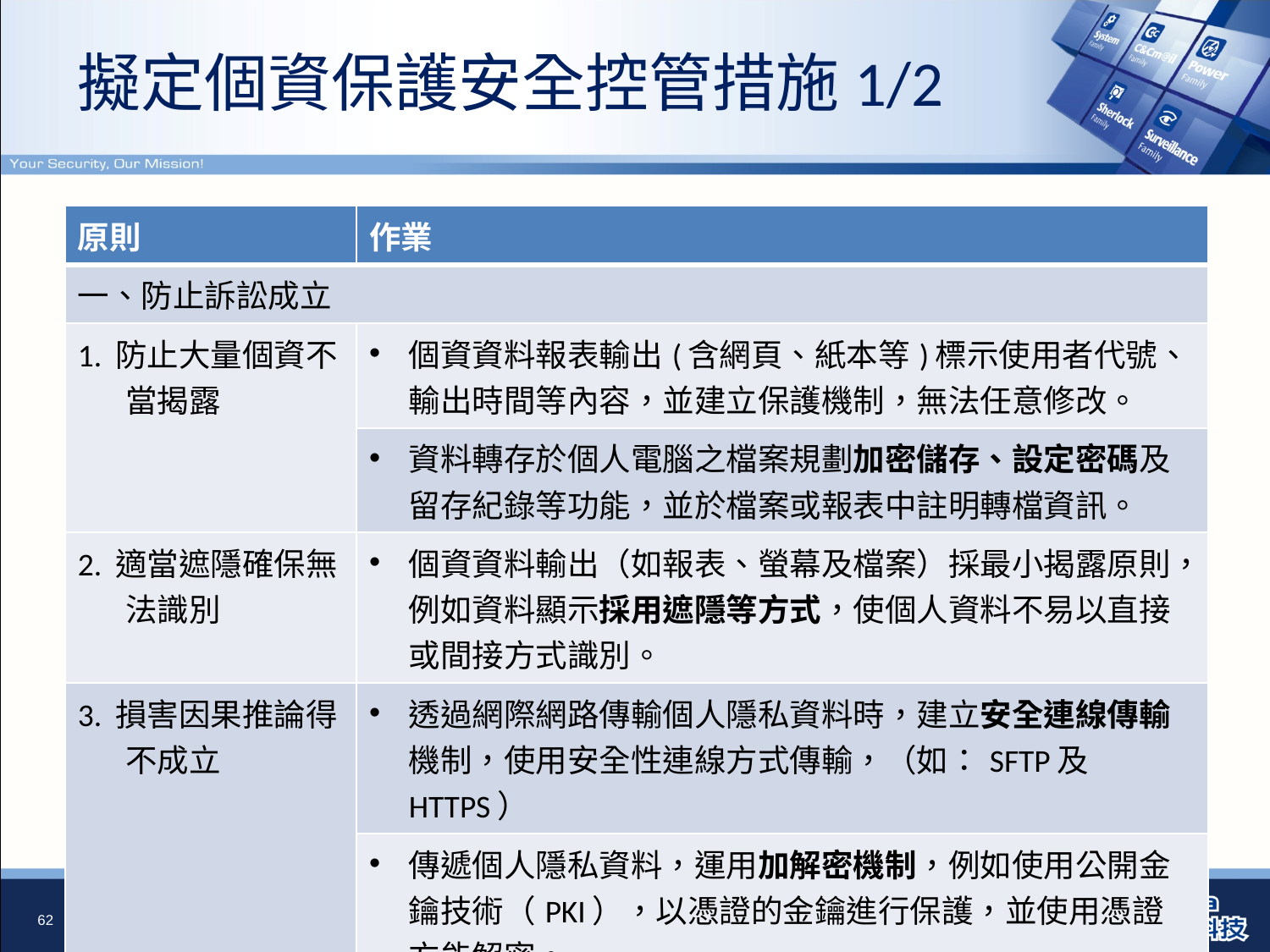

擬定個資保護安全控管措施1/2
| 原則 | 作業 |
| --- | --- |
| 一、防止訴訟成立 |  |
| 1. 防止大量個資不當揭露 | 個資資料報表輸出(含網頁、紙本等)標示使用者代號、輸出時間等內容，並建立保護機制，無法任意修改。 |
|  | 資料轉存於個人電腦之檔案規劃加密儲存、設定密碼及留存紀錄等功能，並於檔案或報表中註明轉檔資訊。 |
| 2. 適當遮隱確保無法識別 | 個資資料輸出（如報表、螢幕及檔案）採最小揭露原則，例如資料顯示採用遮隱等方式，使個人資料不易以直接或間接方式識別。 |
| 3. 損害因果推論得不成立 | 透過網際網路傳輸個人隱私資料時，建立安全連線傳輸機制，使用安全性連線方式傳輸，（如：SFTP及HTTPS） |
|  | 傳遞個人隱私資料，運用加解密機制，例如使用公開金鑰技術（PKI），以憑證的金鑰進行保護，並使用憑證方能解密。 |
62